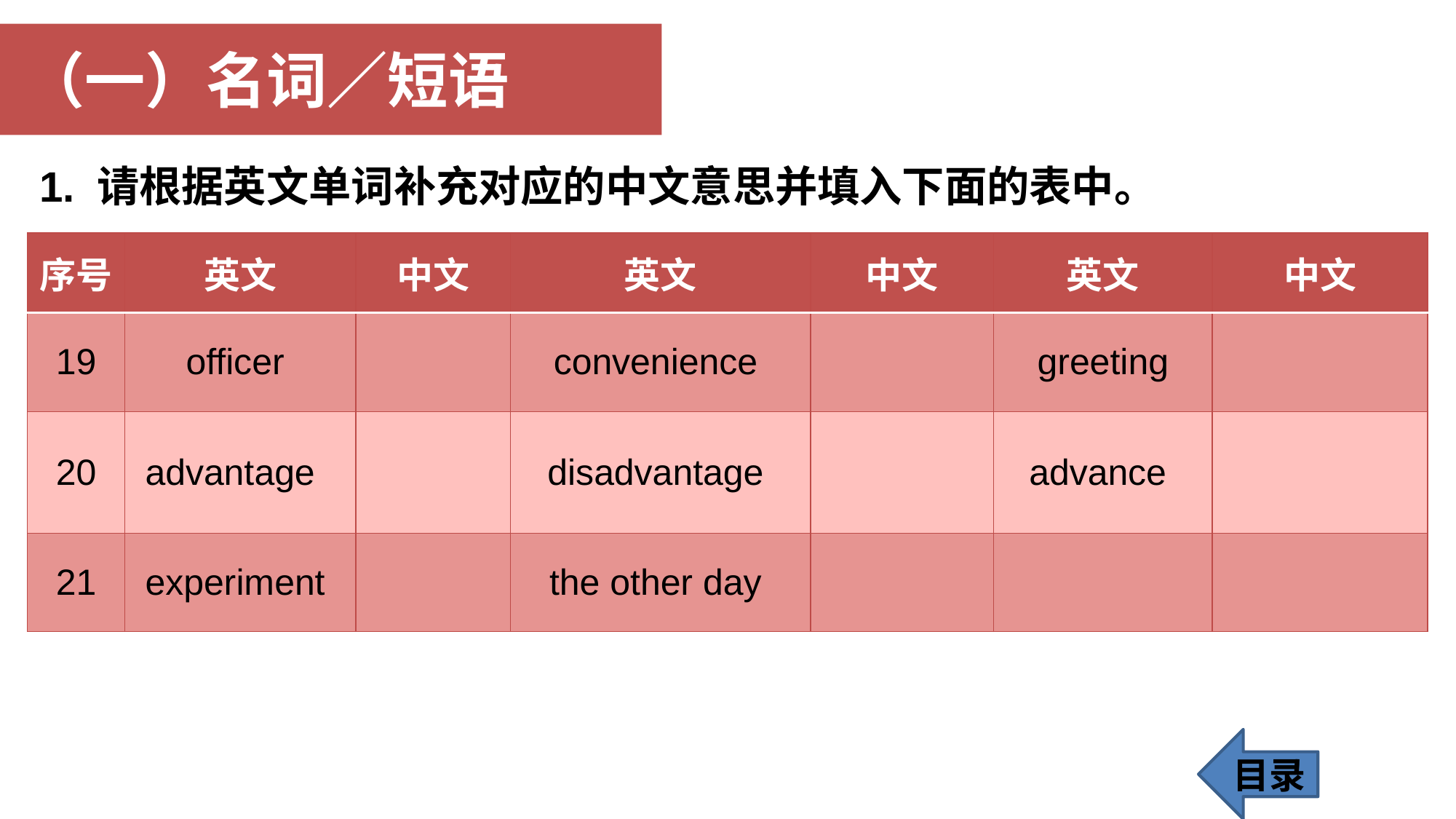

（一）名词／短语
1. 请根据英文单词补充对应的中文意思并填入下面的表中。
| 序号 | 英文 | 中文 | 英文 | 中文 | 英文 | 中文 |
| --- | --- | --- | --- | --- | --- | --- |
| 19 | officer |  | convenience |  | greeting |  |
| 20 | advantage |  | disadvantage |  | advance |  |
| 21 | experiment |  | the other day |  |  |  |
目录
82